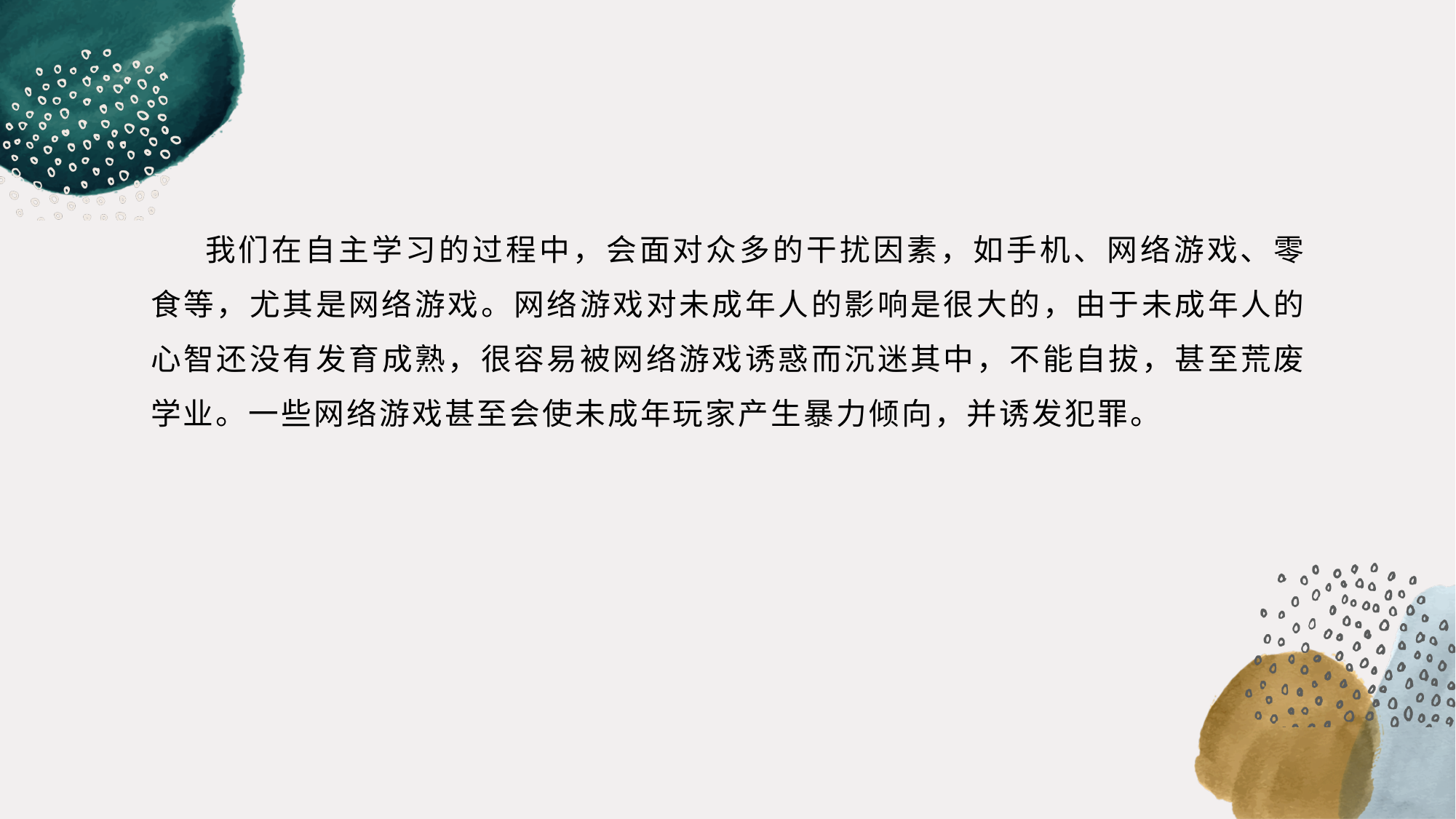

我们在自主学习的过程中，会面对众多的干扰因素，如手机、网络游戏、零食等，尤其是网络游戏。网络游戏对未成年人的影响是很大的，由于未成年人的心智还没有发育成熟，很容易被网络游戏诱惑而沉迷其中，不能自拔，甚至荒废学业。一些网络游戏甚至会使未成年玩家产生暴力倾向，并诱发犯罪。